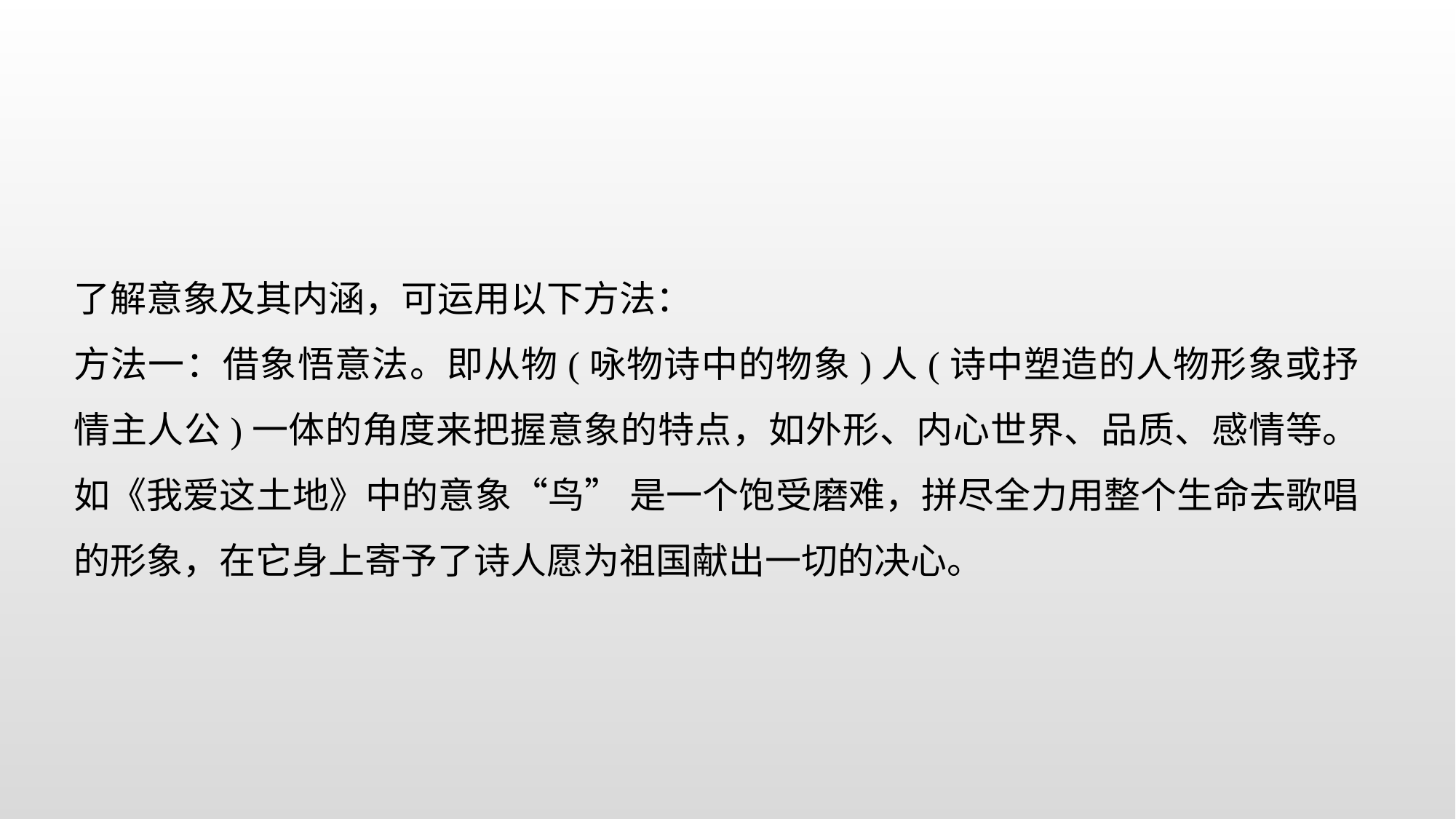

了解意象及其内涵，可运用以下方法：
方法一：借象悟意法。即从物(咏物诗中的物象)人(诗中塑造的人物形象或抒情主人公)一体的角度来把握意象的特点，如外形、内心世界、品质、感情等。如《我爱这土地》中的意象“鸟” 是一个饱受磨难，拼尽全力用整个生命去歌唱的形象，在它身上寄予了诗人愿为祖国献出一切的决心。